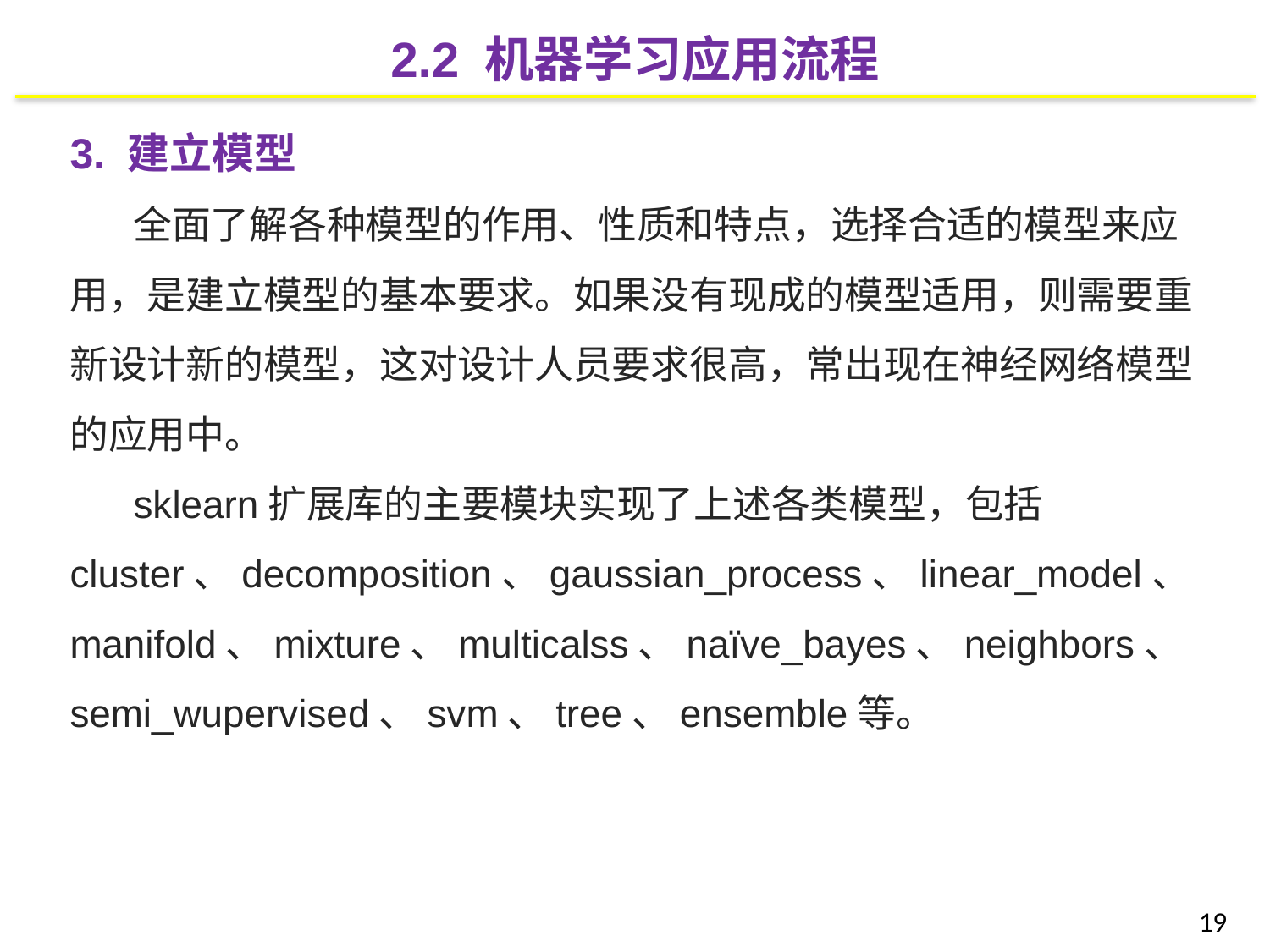

2.2 机器学习应用流程
3. 建立模型
全面了解各种模型的作用、性质和特点，选择合适的模型来应用，是建立模型的基本要求。如果没有现成的模型适用，则需要重新设计新的模型，这对设计人员要求很高，常出现在神经网络模型的应用中。
sklearn扩展库的主要模块实现了上述各类模型，包括cluster、decomposition、gaussian_process、linear_model、manifold、mixture、multicalss、naïve_bayes、neighbors、semi_wupervised、svm、tree、ensemble等。

19